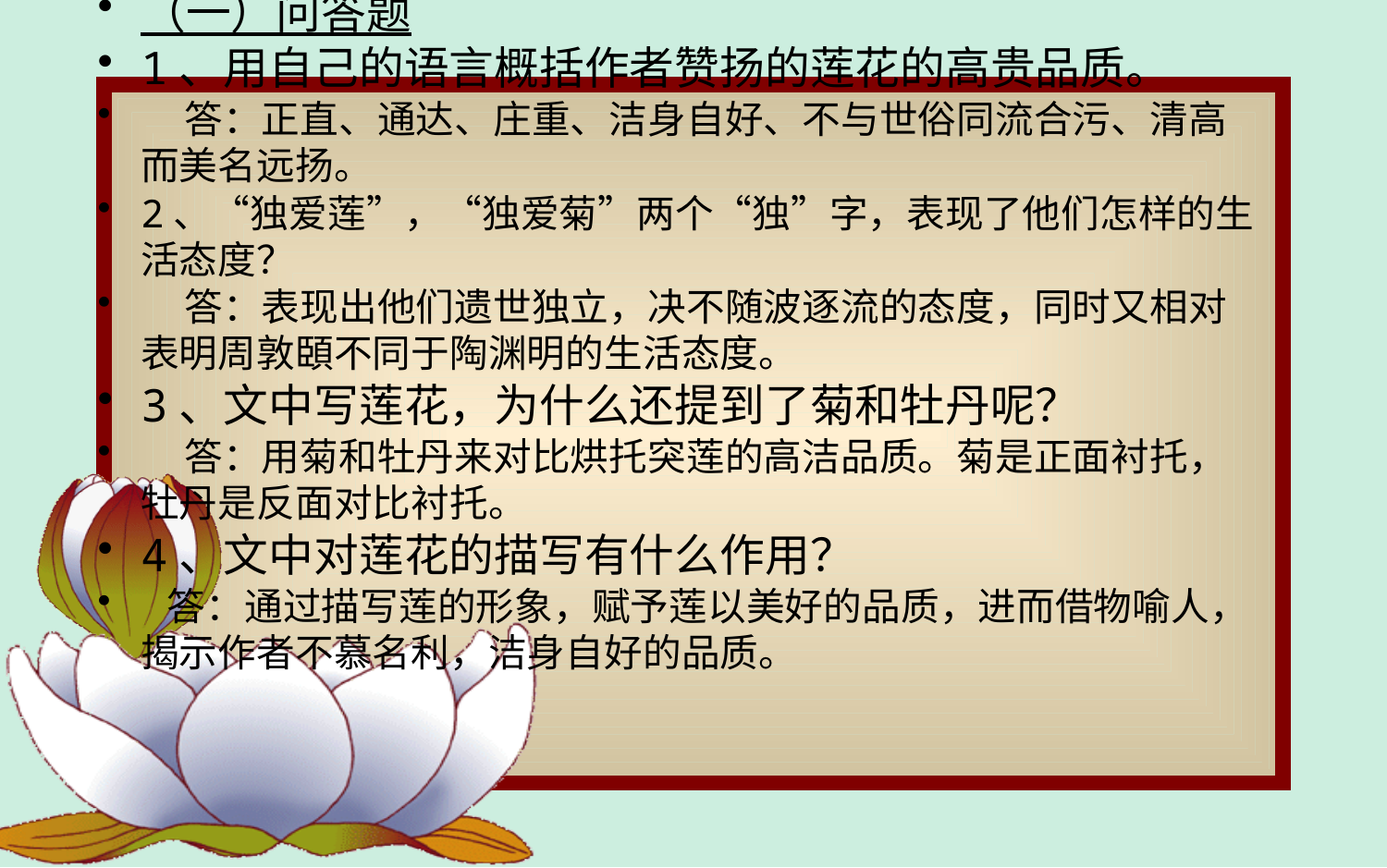

（一）问答题
1、用自己的语言概括作者赞扬的莲花的高贵品质。
    答：正直、通达、庄重、洁身自好、不与世俗同流合污、清高而美名远扬。
2、“独爱莲”，“独爱菊”两个“独”字，表现了他们怎样的生活态度？
    答：表现出他们遗世独立，决不随波逐流的态度，同时又相对表明周敦頣不同于陶渊明的生活态度。
3、文中写莲花，为什么还提到了菊和牡丹呢？
    答：用菊和牡丹来对比烘托突莲的高洁品质。菊是正面衬托，牡丹是反面对比衬托。
4、文中对莲花的描写有什么作用？
  答：通过描写莲的形象，赋予莲以美好的品质，进而借物喻人，揭示作者不慕名利，洁身自好的品质。
#